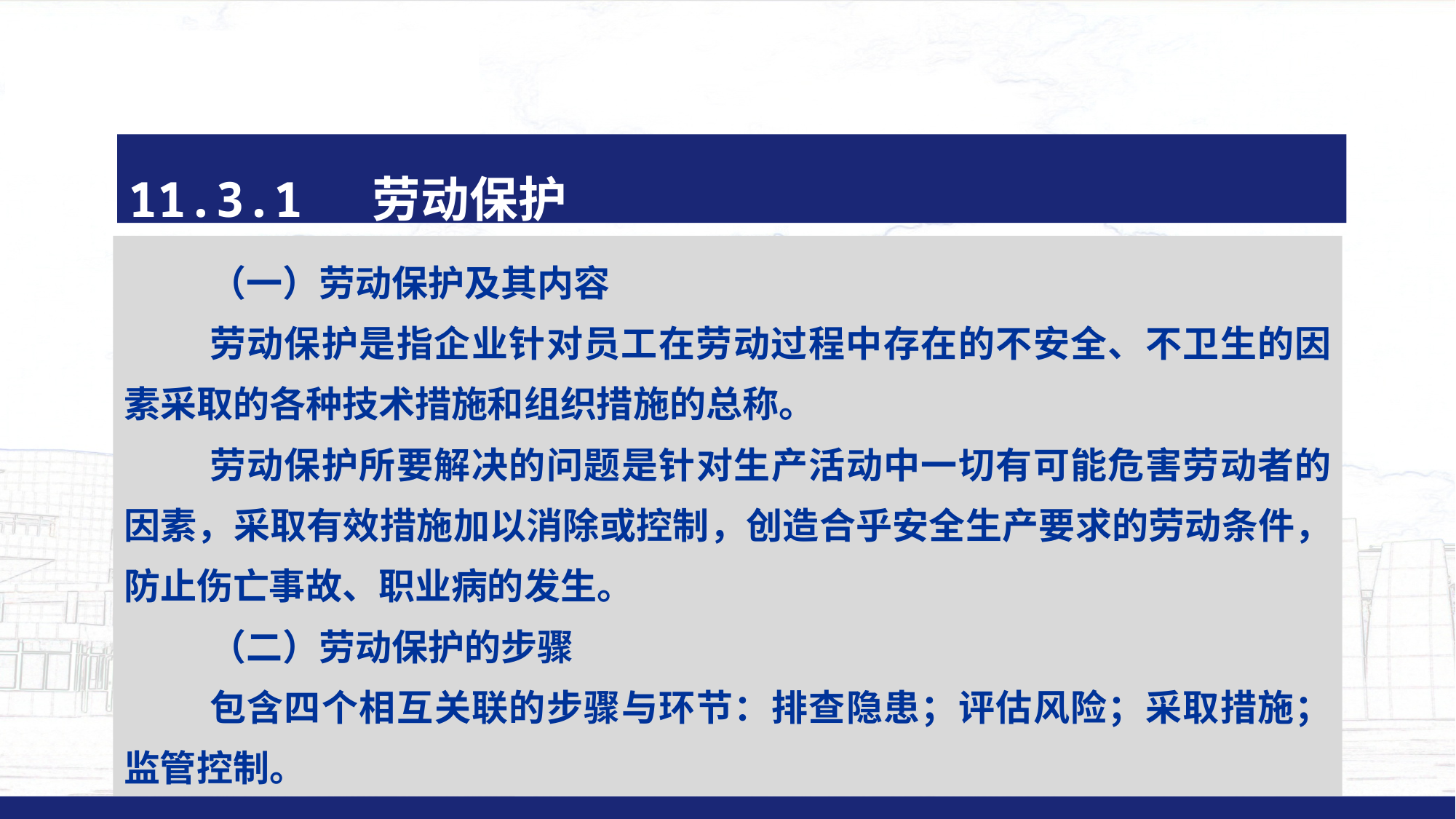

#
11.3.1  劳动保护

（一）劳动保护及其内容
劳动保护是指企业针对员工在劳动过程中存在的不安全、不卫生的因素采取的各种技术措施和组织措施的总称。
劳动保护所要解决的问题是针对生产活动中一切有可能危害劳动者的因素，采取有效措施加以消除或控制，创造合乎安全生产要求的劳动条件，防止伤亡事故、职业病的发生。
（二）劳动保护的步骤
包含四个相互关联的步骤与环节：排查隐患；评估风险；采取措施；监管控制。